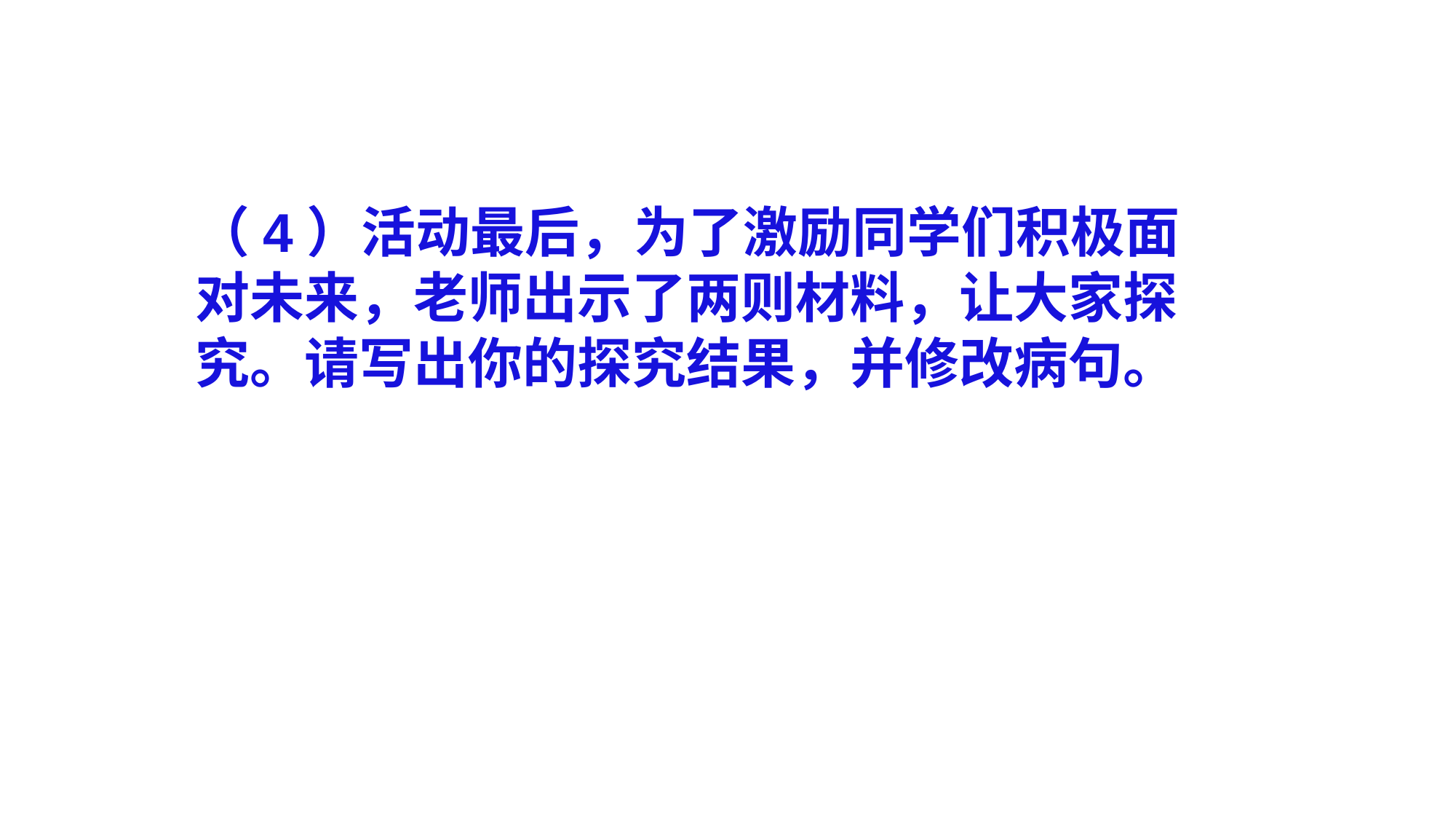

（4）活动最后，为了激励同学们积极面对未来，老师出示了两则材料，让大家探究。请写出你的探究结果，并修改病句。